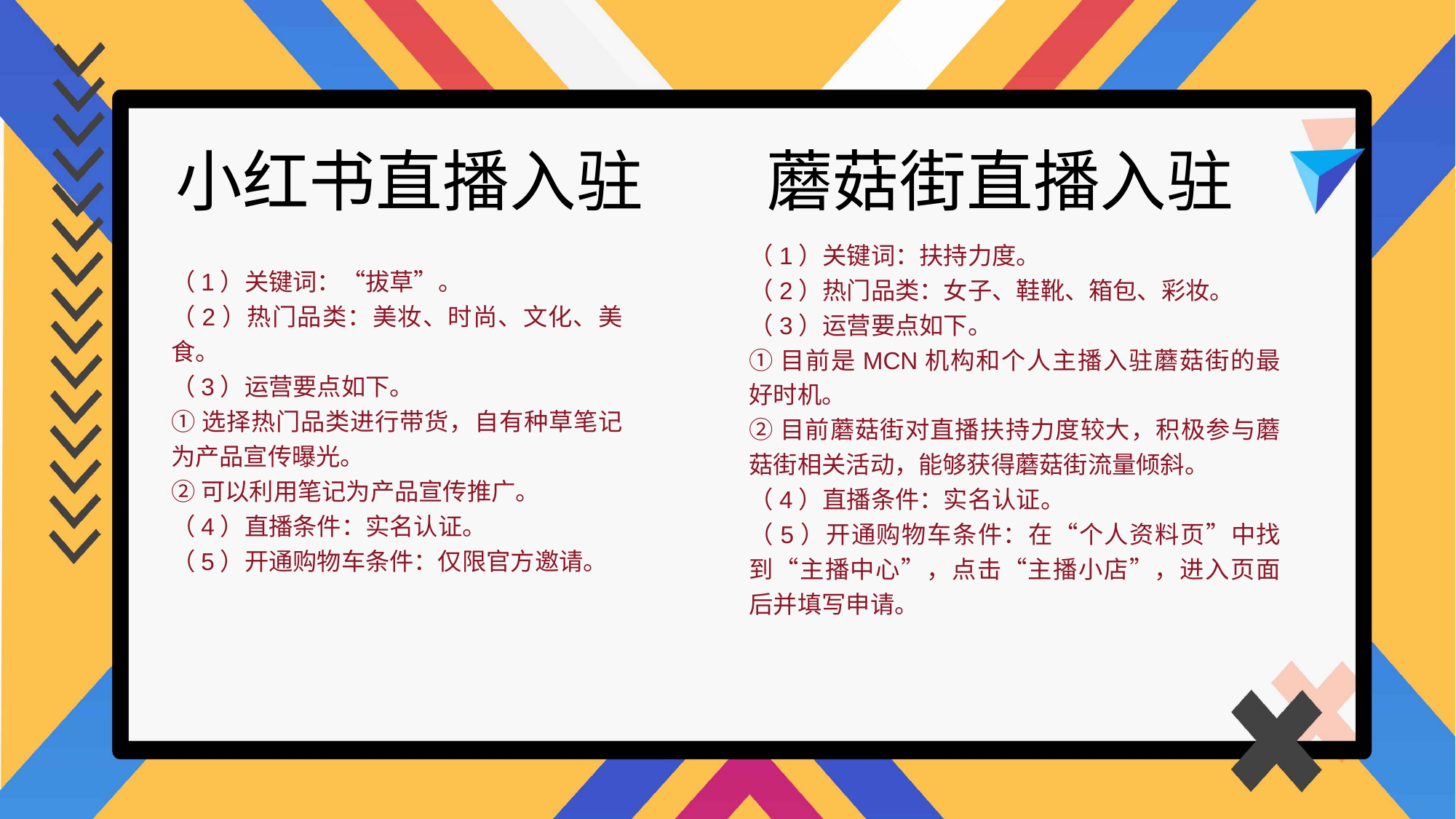

蘑菇街直播入驻
小红书直播入驻
（1）关键词：扶持力度。
（2）热门品类：女子、鞋靴、箱包、彩妆。
（3）运营要点如下。
①目前是MCN机构和个人主播入驻蘑菇街的最好时机。
②目前蘑菇街对直播扶持力度较大，积极参与蘑菇街相关活动，能够获得蘑菇街流量倾斜。
（4）直播条件：实名认证。
（5）开通购物车条件：在“个人资料页”中找到“主播中心”，点击“主播小店”，进入页面后并填写申请。

（1）关键词：“拔草”。
（2）热门品类：美妆、时尚、文化、美食。
（3）运营要点如下。
①选择热门品类进行带货，自有种草笔记为产品宣传曝光。
②可以利用笔记为产品宣传推广。
（4）直播条件：实名认证。
（5）开通购物车条件：仅限官方邀请。